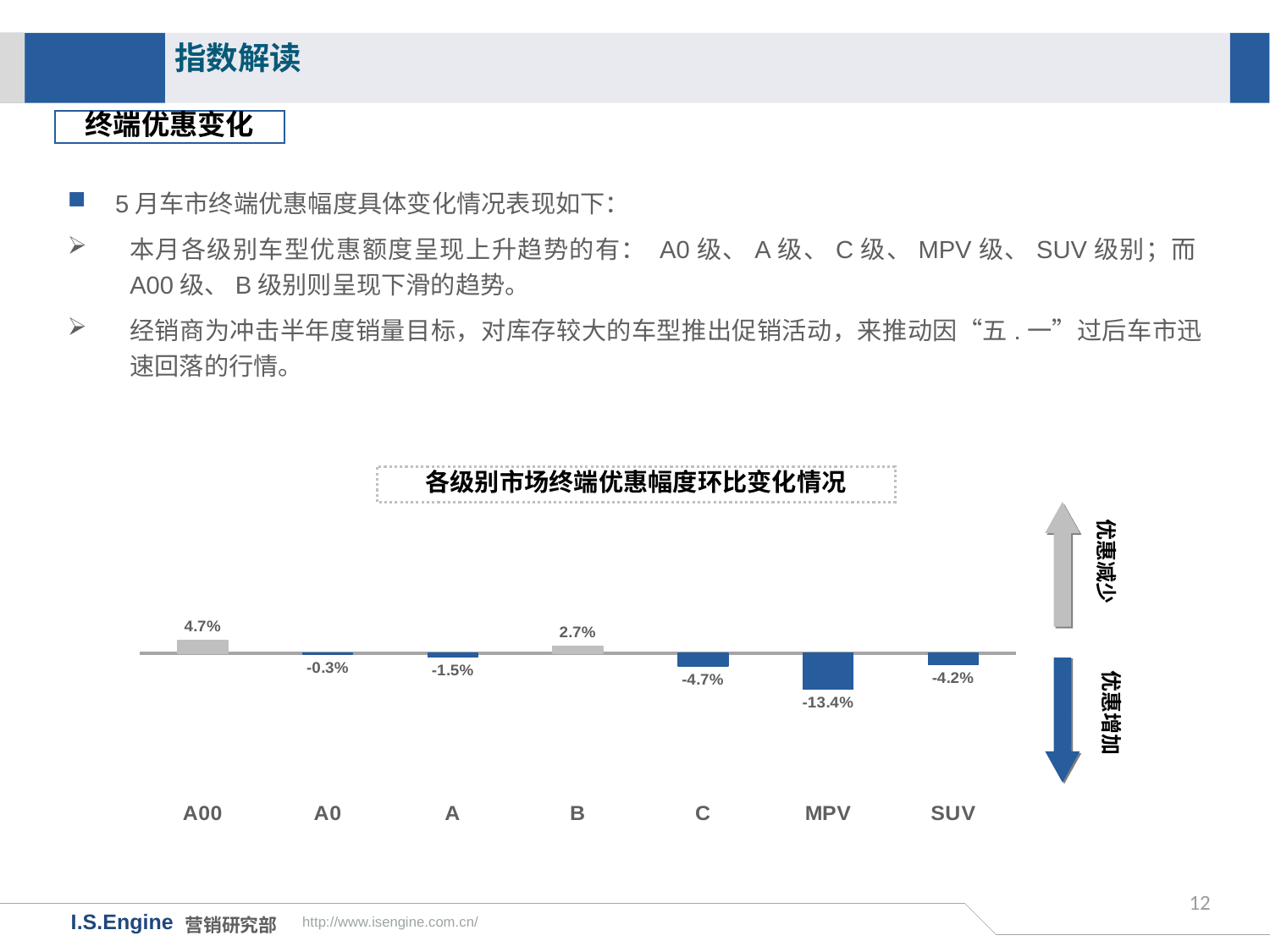

指数解读
终端优惠变化
5月车市终端优惠幅度具体变化情况表现如下：
本月各级别车型优惠额度呈现上升趋势的有： A0级、A级、C级、MPV级、SUV级别；而A00级、B级别则呈现下滑的趋势。
经销商为冲击半年度销量目标，对库存较大的车型推出促销活动，来推动因“五.一”过后车市迅速回落的行情。
各级别市场终端优惠幅度环比变化情况

### Chart

| Category | 环比变化 |
|---|---|
| A00 | 0.04730547077360525 |
| A0 | -0.002855611357515997 |
| A | -0.014603106122015319 |
| B | 0.02691677410574078 |
| C | -0.04749699023627496 |
| MPV | -0.13359843065718602 |
| SUV | -0.04247756614222542 |
优惠减少

优惠增加

12